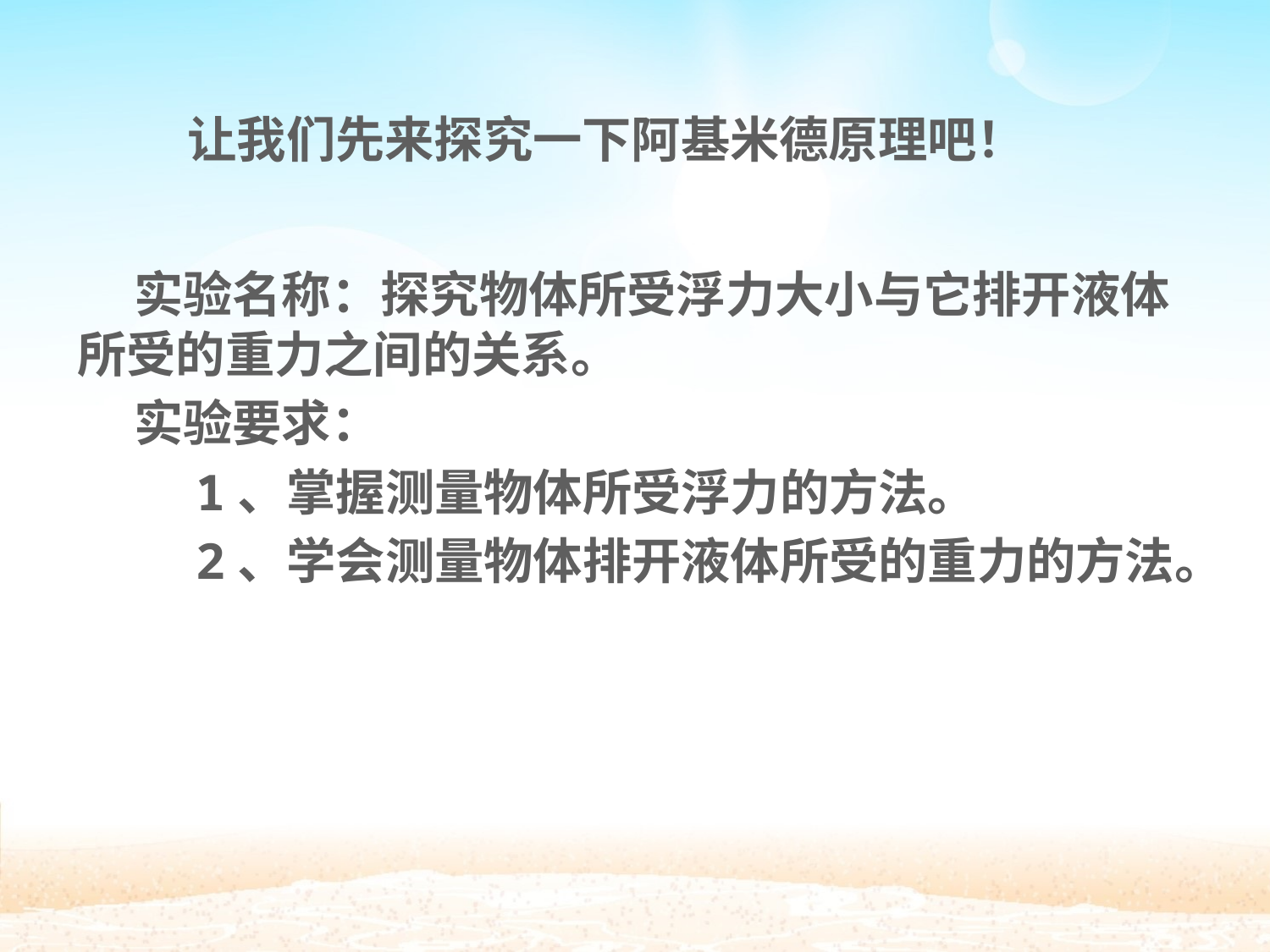

让我们先来探究一下阿基米德原理吧！
    实验名称：探究物体所受浮力大小与它排开液体所受的重力之间的关系。
    实验要求：
    1、掌握测量物体所受浮力的方法。
    2、学会测量物体排开液体所受的重力的方法。